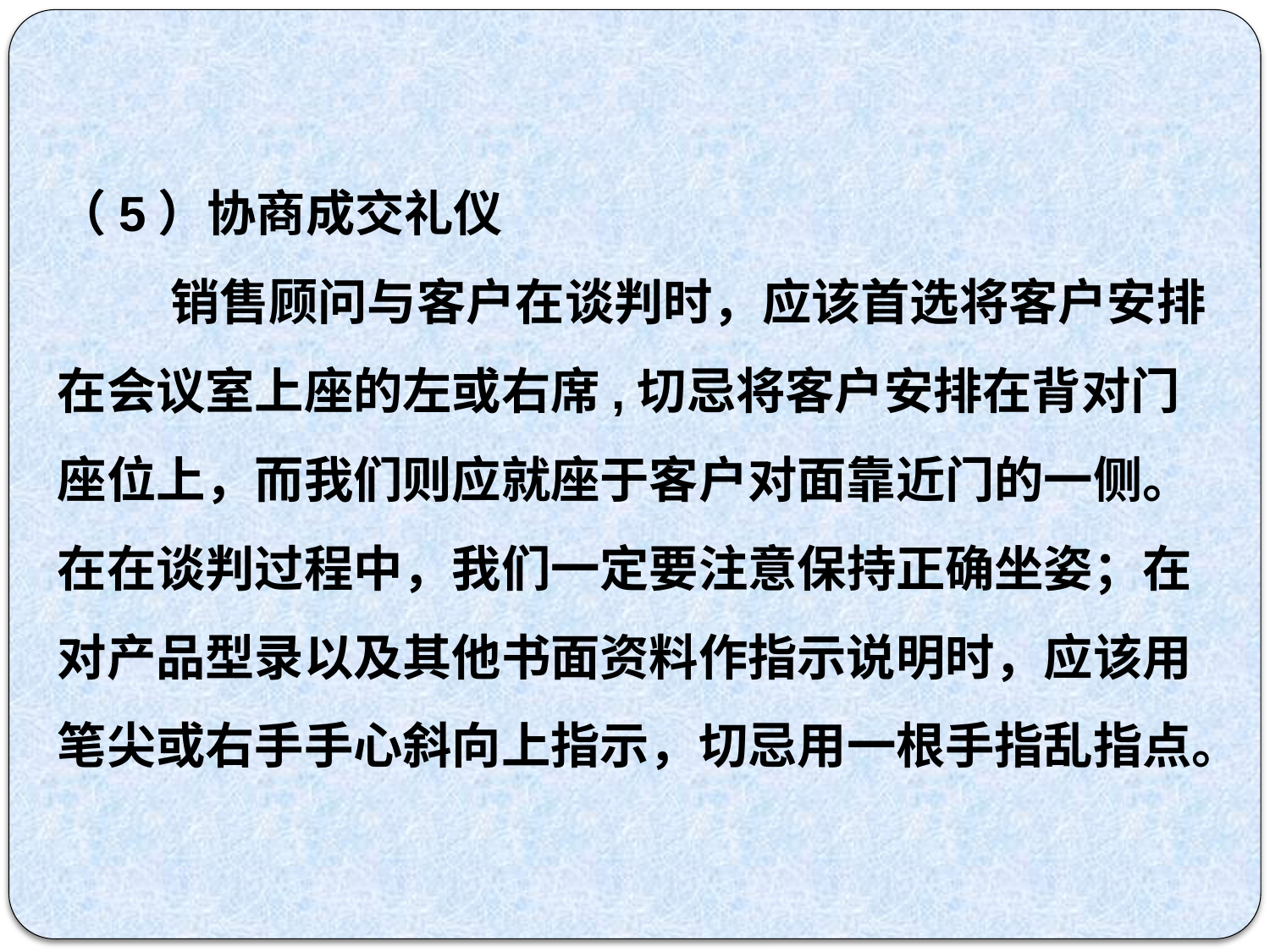

（5）协商成交礼仪
         销售顾问与客户在谈判时，应该首选将客户安排在会议室上座的左或右席,切忌将客户安排在背对门座位上，而我们则应就座于客户对面靠近门的一侧。在在谈判过程中，我们一定要注意保持正确坐姿；在对产品型录以及其他书面资料作指示说明时，应该用笔尖或右手手心斜向上指示，切忌用一根手指乱指点。